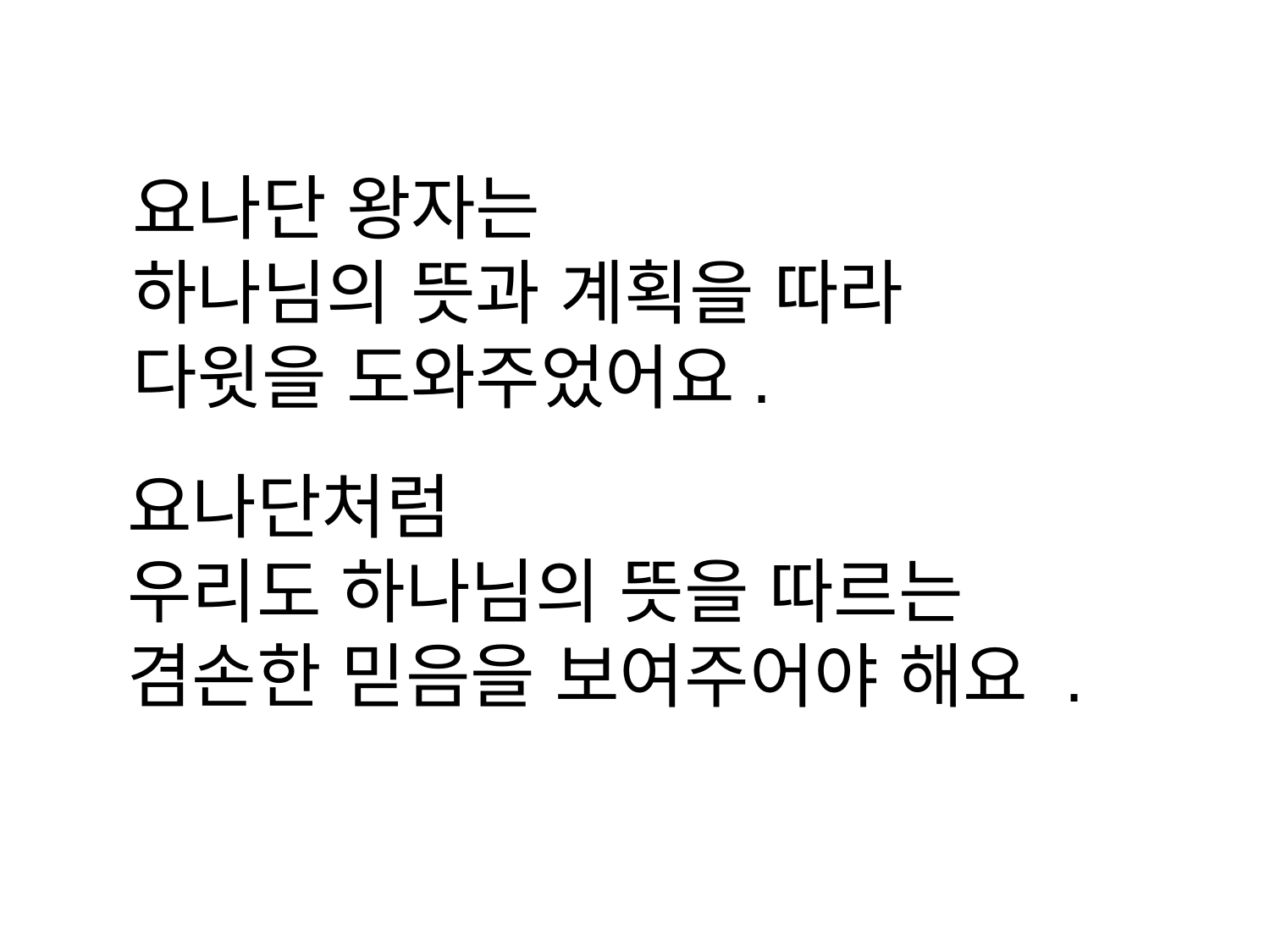

요나단 왕자는
하나님의 뜻과 계획을 따라
다윗을 도와주었어요.
요나단처럼
우리도 하나님의 뜻을 따르는
겸손한 믿음을 보여주어야 해요 .